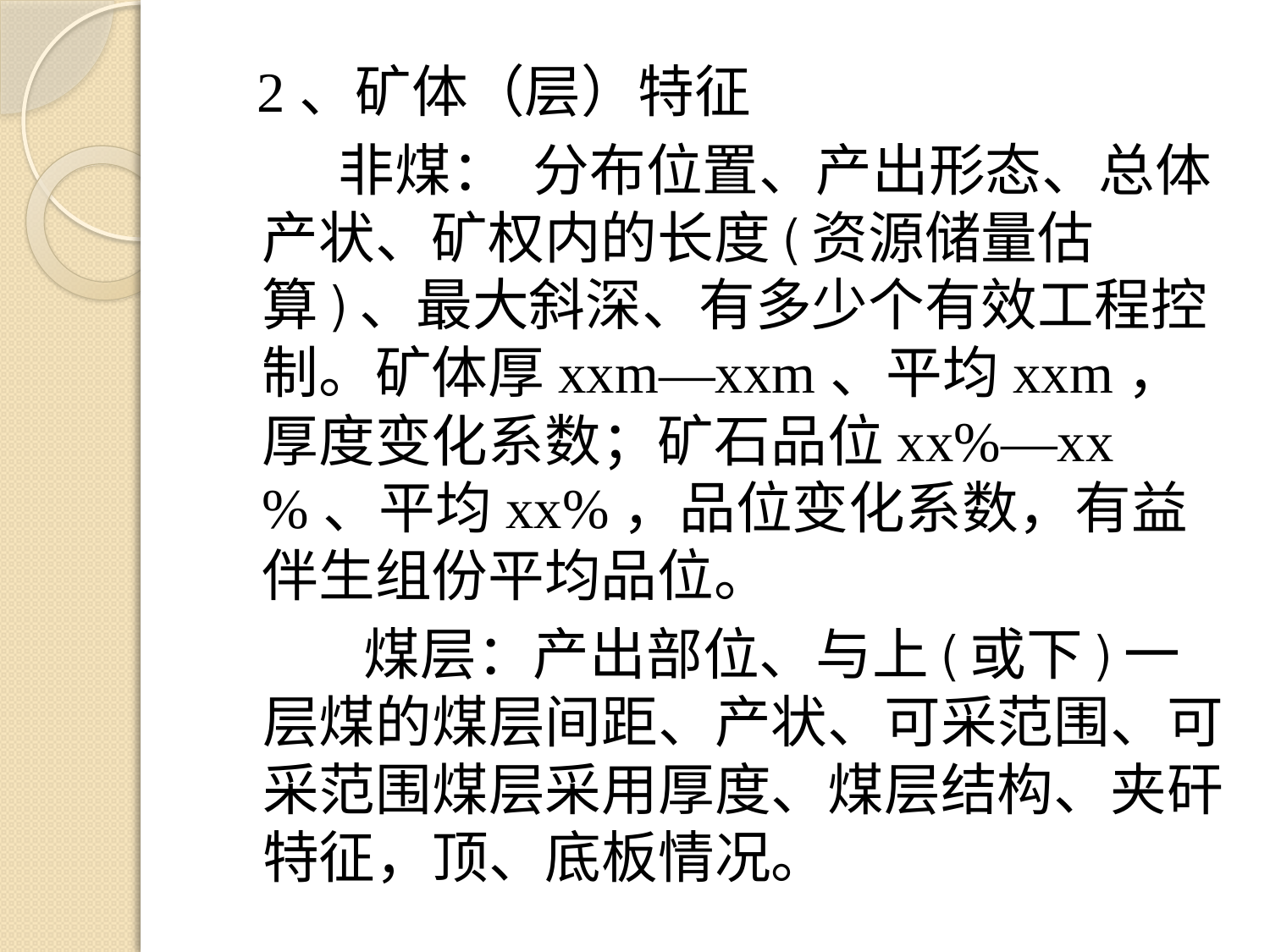

2、矿体（层）特征
        非煤：  分布位置、产出形态、总体产状、矿权内的长度(资源储量估算)、最大斜深、有多少个有效工程控制。矿体厚xxm—xxm、平均xxm，厚度变化系数；矿石品位xx%—xx%、平均xx%，品位变化系数，有益伴生组份平均品位。
          煤层：产出部位、与上(或下)一层煤的煤层间距、产状、可采范围、可采范围煤层采用厚度、煤层结构、夹矸特征，顶、底板情况。